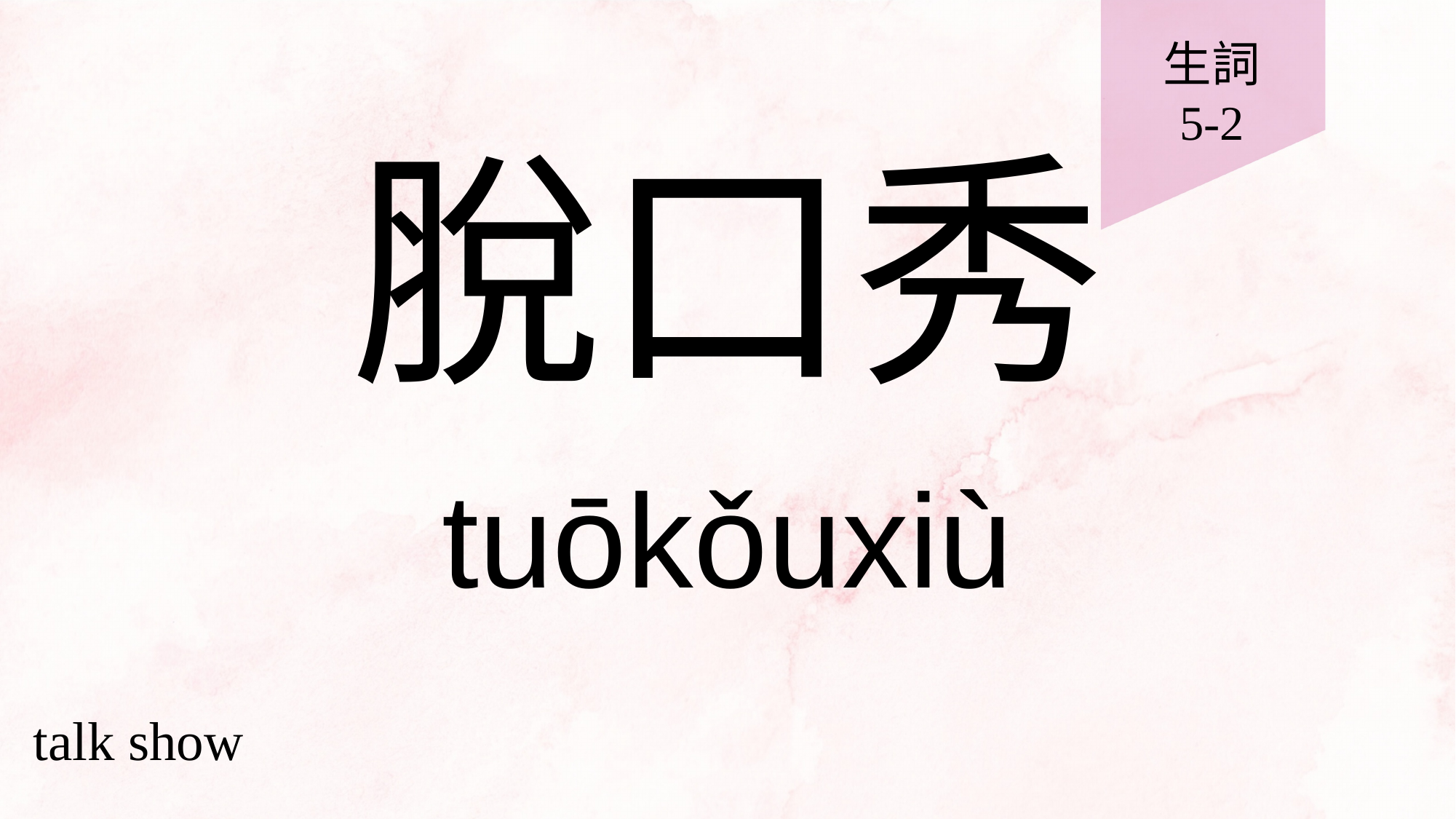

生詞
5-2
# 脫口秀
tuōkǒuxiù
talk show